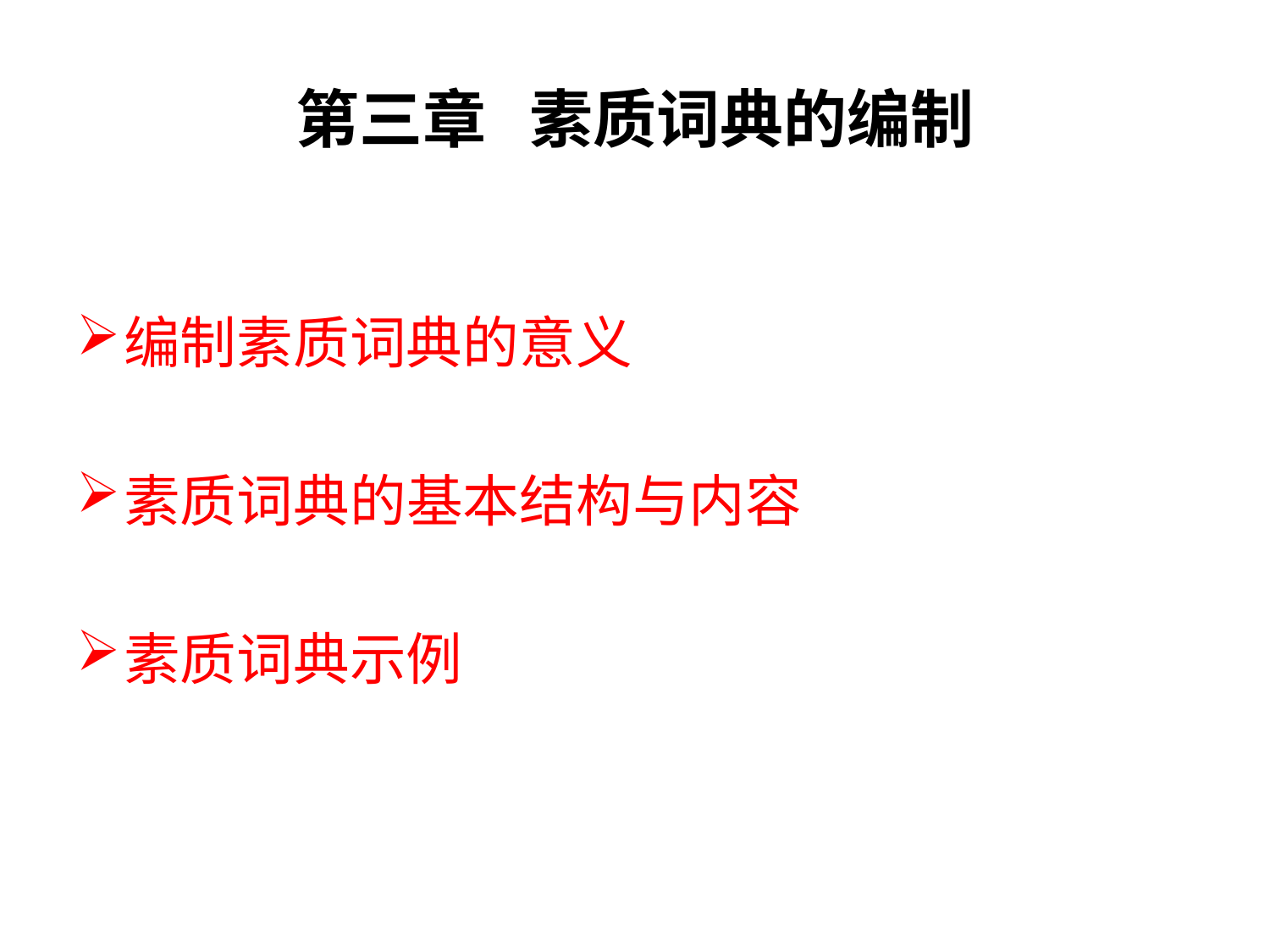

# 第三章   素质词典的编制

编制素质词典的意义

素质词典的基本结构与内容

素质词典示例